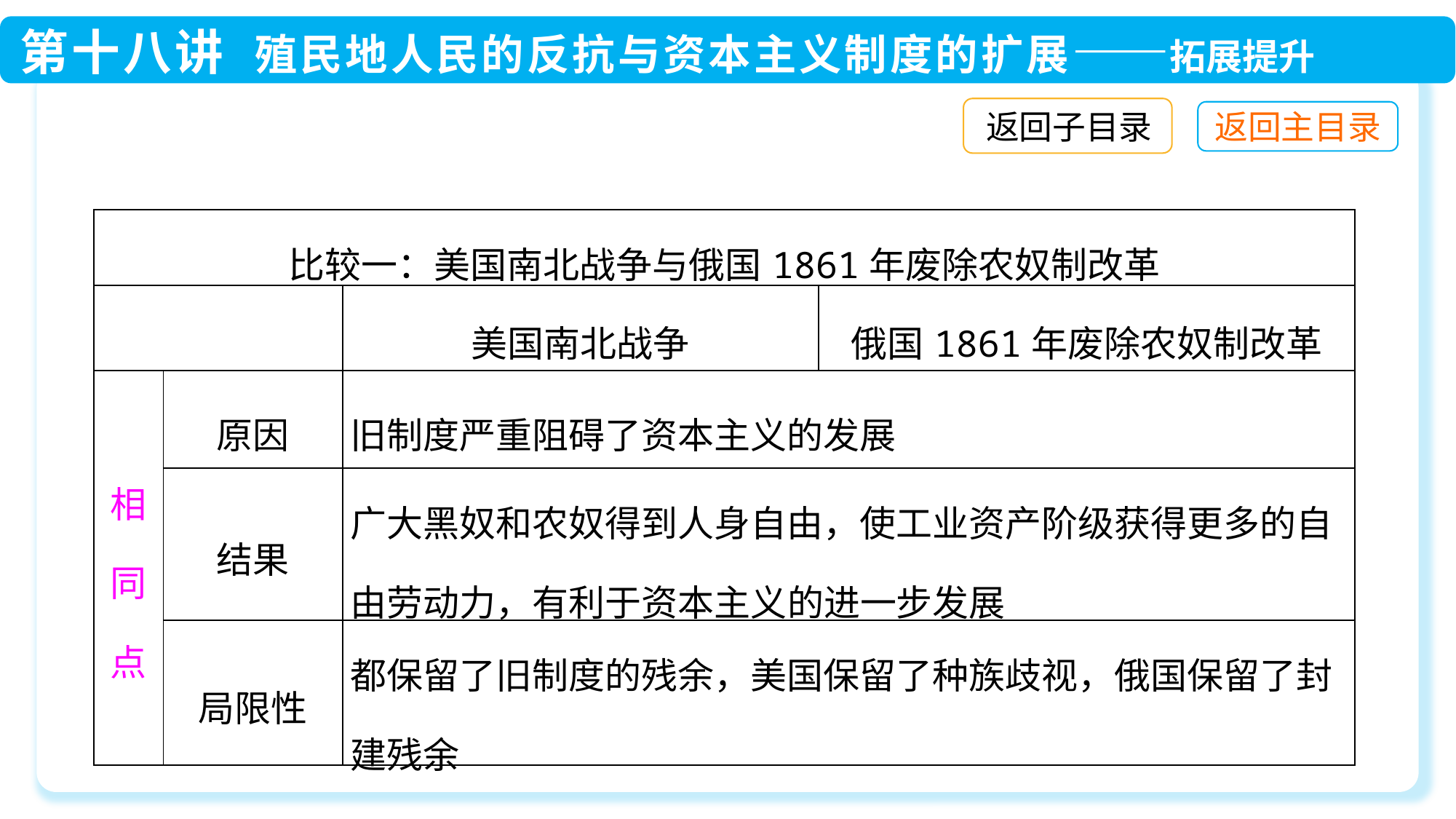

返回子目录
| 比较一：美国南北战争与俄国1861年废除农奴制改革 |  |  |  |
| --- | --- | --- | --- |
|  |  | 美国南北战争 | 俄国1861年废除农奴制改革 |
| 相同点 | 原因 | 旧制度严重阻碍了资本主义的发展 |  |
|  | 结果 | 广大黑奴和农奴得到人身自由，使工业资产阶级获得更多的自由劳动力，有利于资本主义的进一步发展 |  |
|  | 局限性 | 都保留了旧制度的残余，美国保留了种族歧视，俄国保留了封建残余 |  |